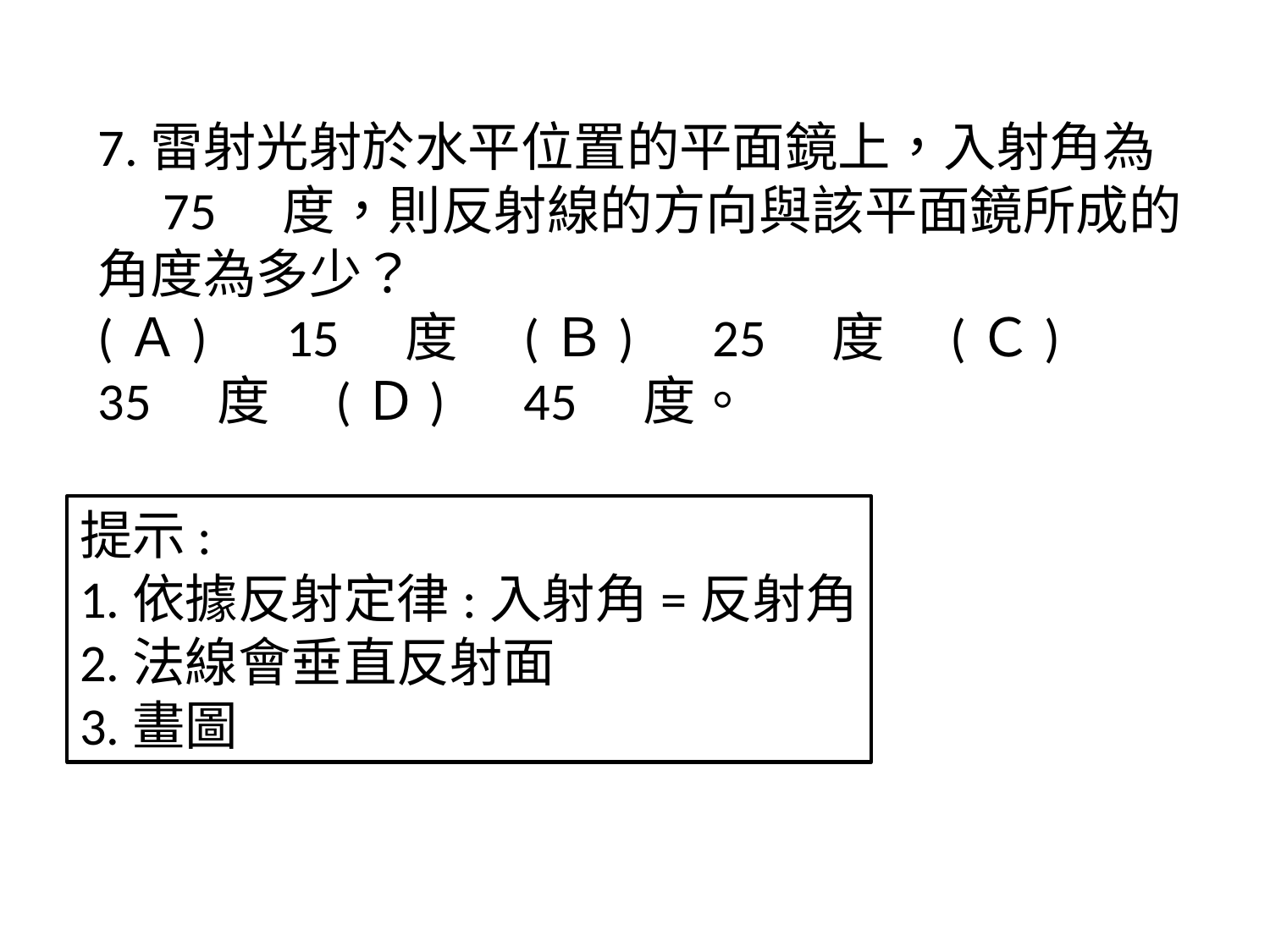

# 7.雷射光射於水平位置的平面鏡上，入射角為　75　度，則反射線的方向與該平面鏡所成的角度為多少？ (Ａ)　15　度　(Ｂ)　25　度　(Ｃ)　35　度　(Ｄ)　45　度。
提示:
1.依據反射定律:入射角=反射角
2.法線會垂直反射面
3.畫圖